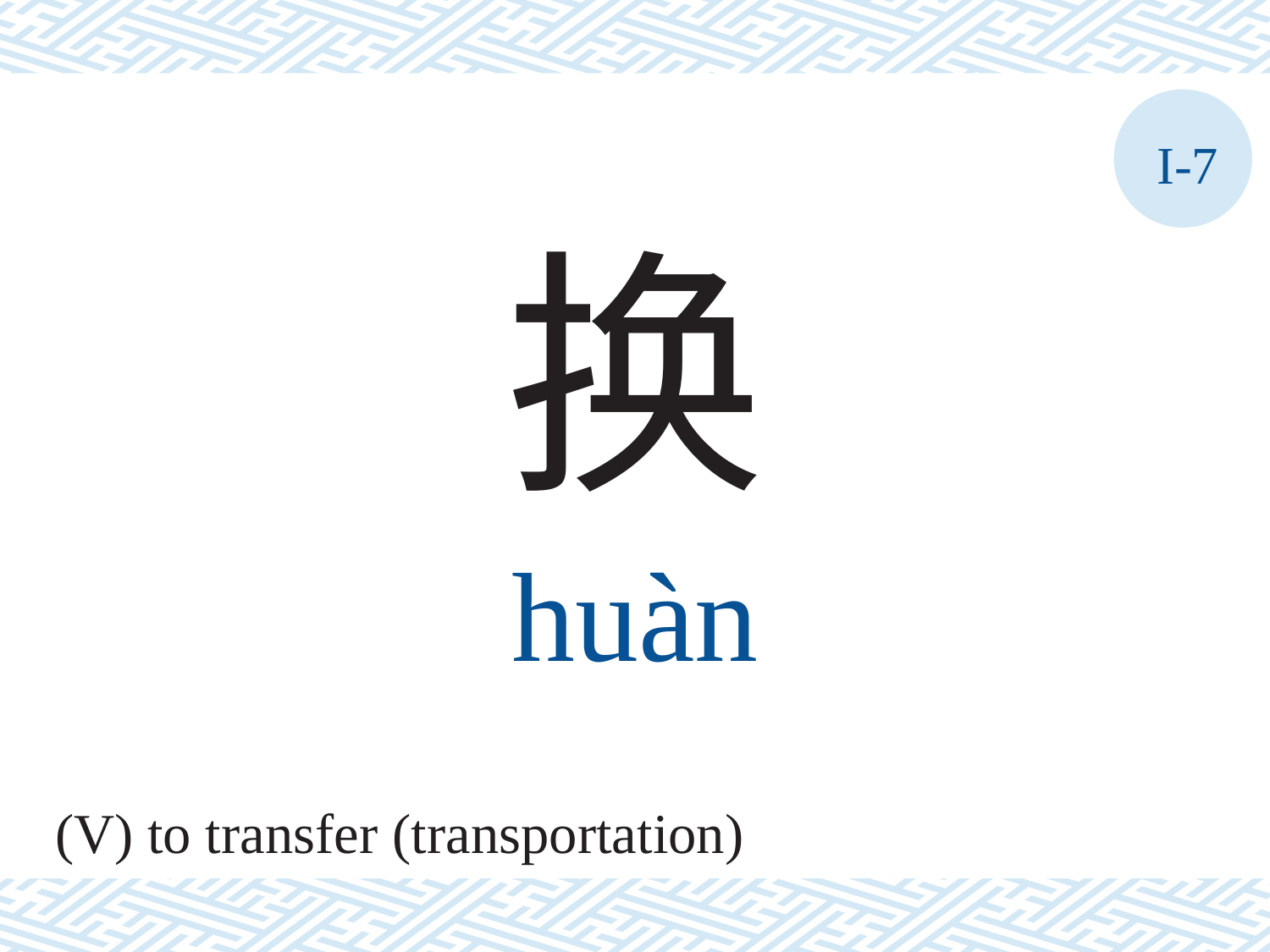

I-7
换
huàn
(V) to transfer (transportation)